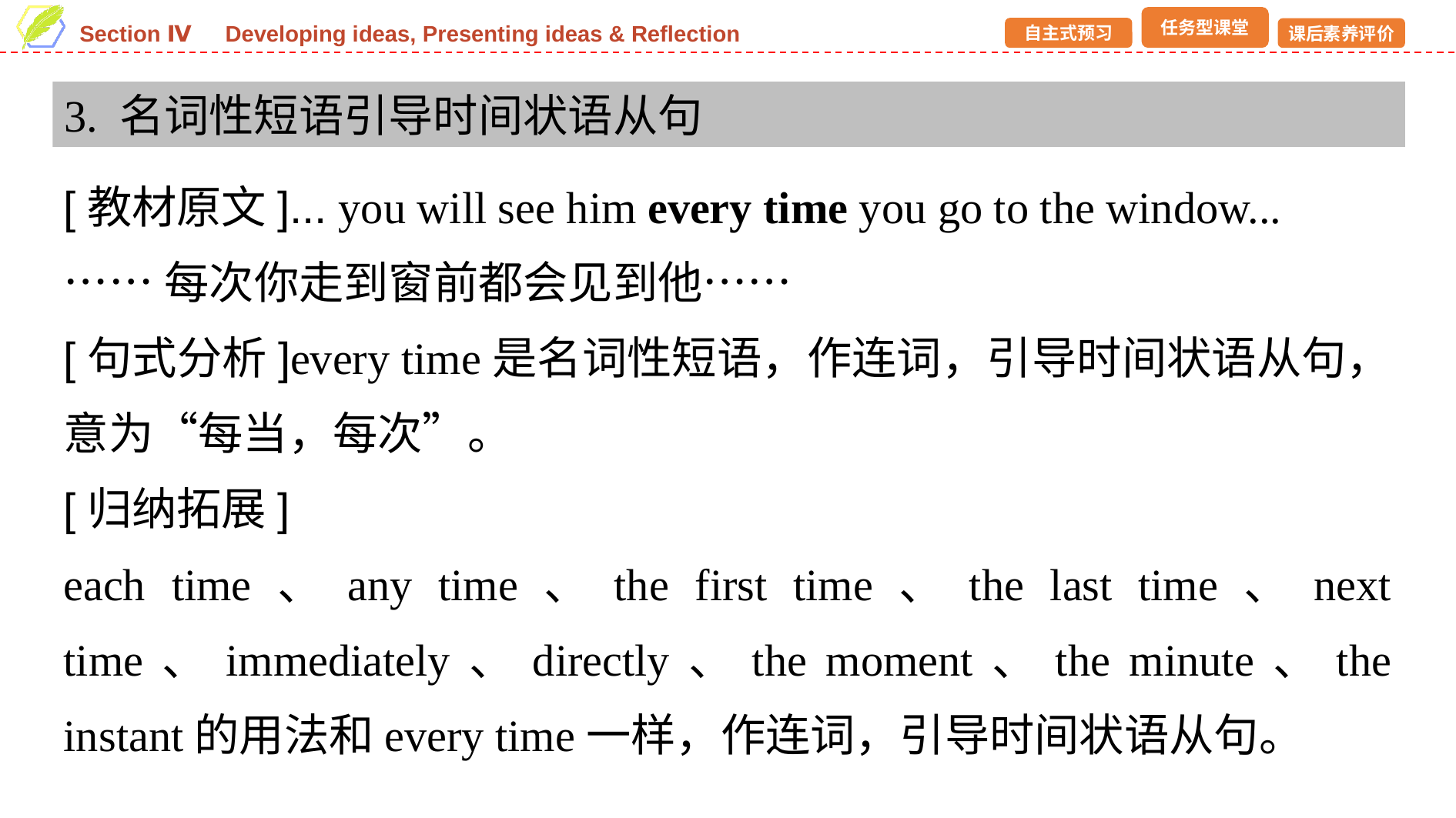

3. 名词性短语引导时间状语从句
[教材原文]... you will see him every time you go to the window...
……每次你走到窗前都会见到他……
[句式分析]every time是名词性短语，作连词，引导时间状语从句，意为“每当，每次”。
[归纳拓展]
each time、any time、the first time、the last time、next time、immediately、directly、the moment、the minute、the instant的用法和every time一样，作连词，引导时间状语从句。